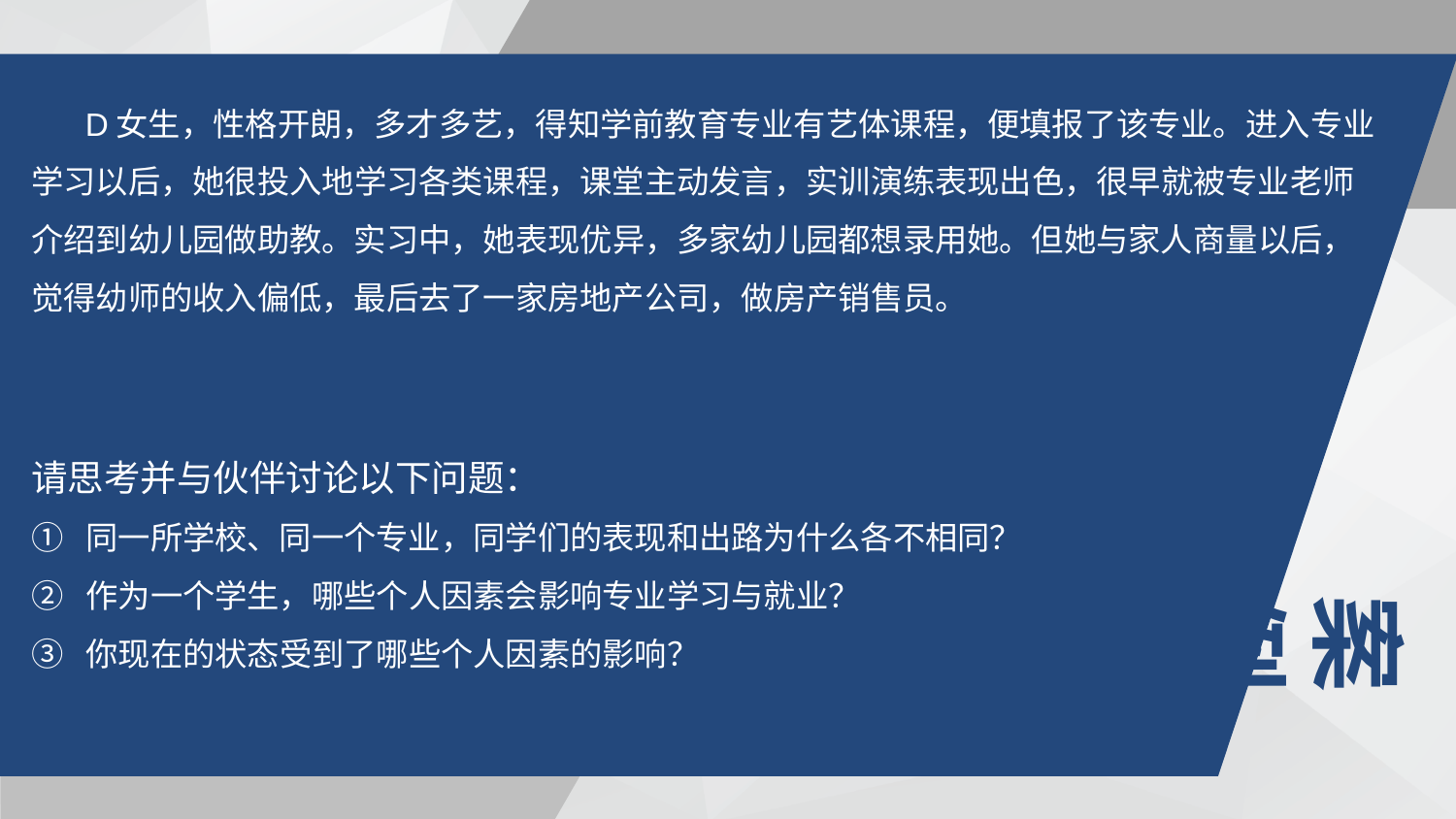

D女生，性格开朗，多才多艺，得知学前教育专业有艺体课程，便填报了该专业。进入专业学习以后，她很投入地学习各类课程，课堂主动发言，实训演练表现出色，很早就被专业老师介绍到幼儿园做助教。实习中，她表现优异，多家幼儿园都想录用她。但她与家人商量以后，觉得幼师的收入偏低，最后去了一家房地产公司，做房产销售员。

请思考并与伙伴讨论以下问题：
同一所学校、同一个专业，同学们的表现和出路为什么各不相同？
作为一个学生，哪些个人因素会影响专业学习与就业？
你现在的状态受到了哪些个人因素的影响？

案例